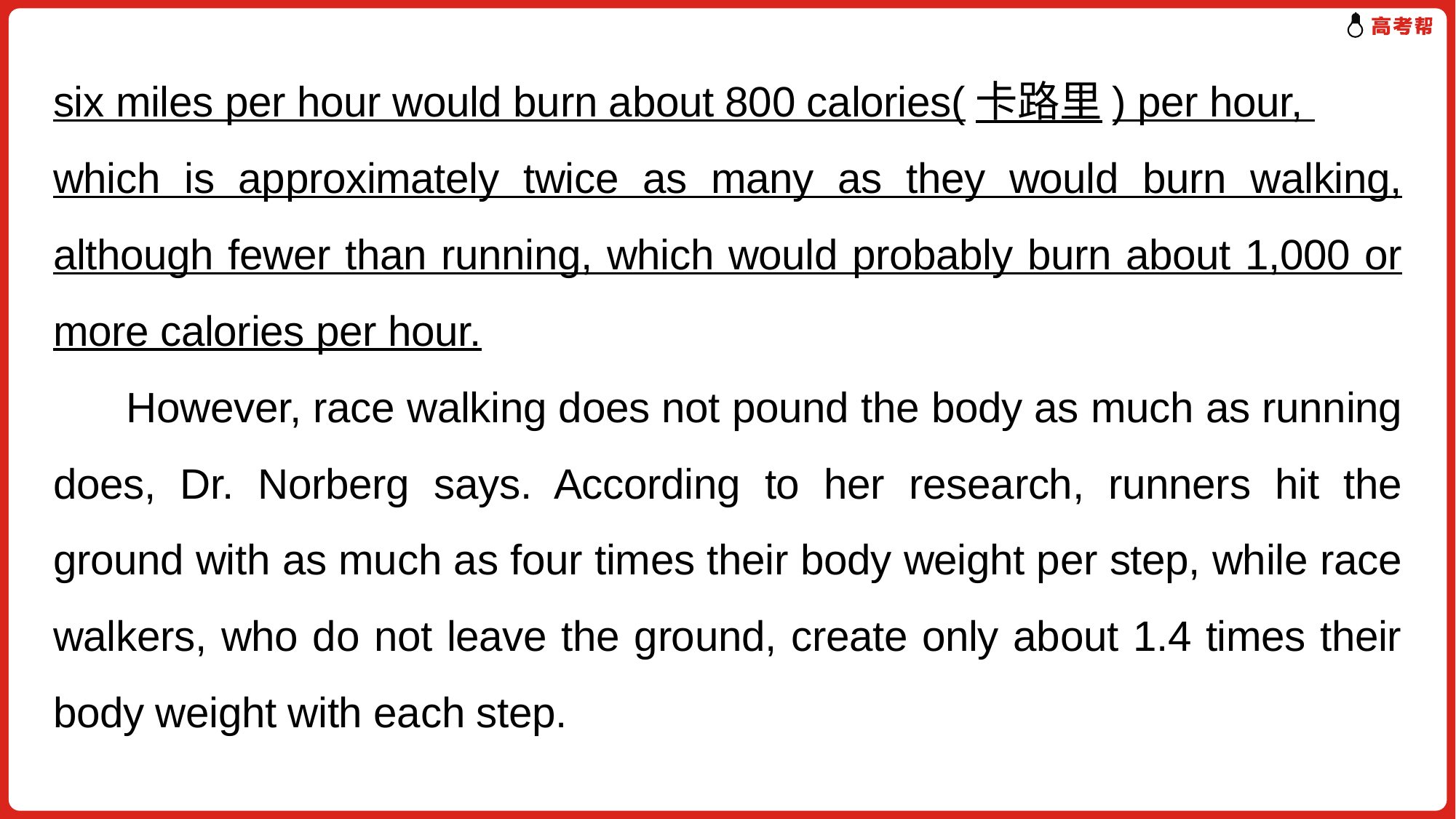

six miles per hour would burn about 800 calories(卡路里) per hour,
which is approximately twice as many as they would burn walking, although fewer than running, which would probably burn about 1,000 or more calories per hour.
      However, race walking does not pound the body as much as running does, Dr. Norberg says. According to her research, runners hit the ground with as much as four times their body weight per step, while race walkers, who do not leave the ground, create only about 1.4 times their body weight with each step.